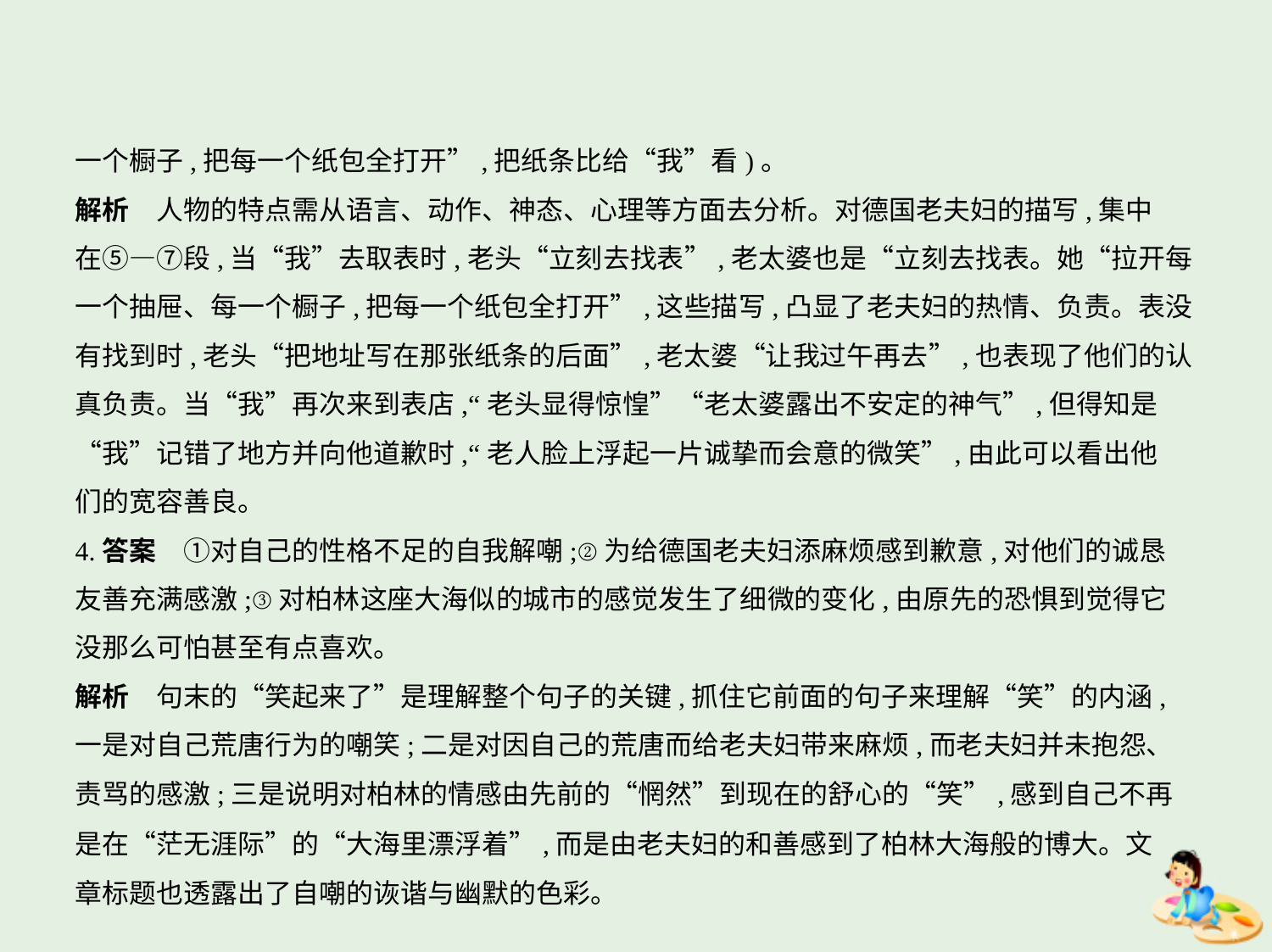

一个橱子,把每一个纸包全打开”,把纸条比给“我”看)。
解析　人物的特点需从语言、动作、神态、心理等方面去分析。对德国老夫妇的描写,集中
在⑤—⑦段,当“我”去取表时,老头“立刻去找表”,老太婆也是“立刻去找表。她“拉开每
一个抽屉、每一个橱子,把每一个纸包全打开”,这些描写,凸显了老夫妇的热情、负责。表没
有找到时,老头“把地址写在那张纸条的后面”,老太婆“让我过午再去”,也表现了他们的认
真负责。当“我”再次来到表店,“老头显得惊惶”“老太婆露出不安定的神气”,但得知是
“我”记错了地方并向他道歉时,“老人脸上浮起一片诚挚而会意的微笑”,由此可以看出他
们的宽容善良。
4.答案　①对自己的性格不足的自我解嘲;②为给德国老夫妇添麻烦感到歉意,对他们的诚恳
友善充满感激;③对柏林这座大海似的城市的感觉发生了细微的变化,由原先的恐惧到觉得它
没那么可怕甚至有点喜欢。
解析　句末的“笑起来了”是理解整个句子的关键,抓住它前面的句子来理解“笑”的内涵,
一是对自己荒唐行为的嘲笑;二是对因自己的荒唐而给老夫妇带来麻烦,而老夫妇并未抱怨、
责骂的感激;三是说明对柏林的情感由先前的“惘然”到现在的舒心的“笑”,感到自己不再
是在“茫无涯际”的“大海里漂浮着”,而是由老夫妇的和善感到了柏林大海般的博大。文
章标题也透露出了自嘲的诙谐与幽默的色彩。